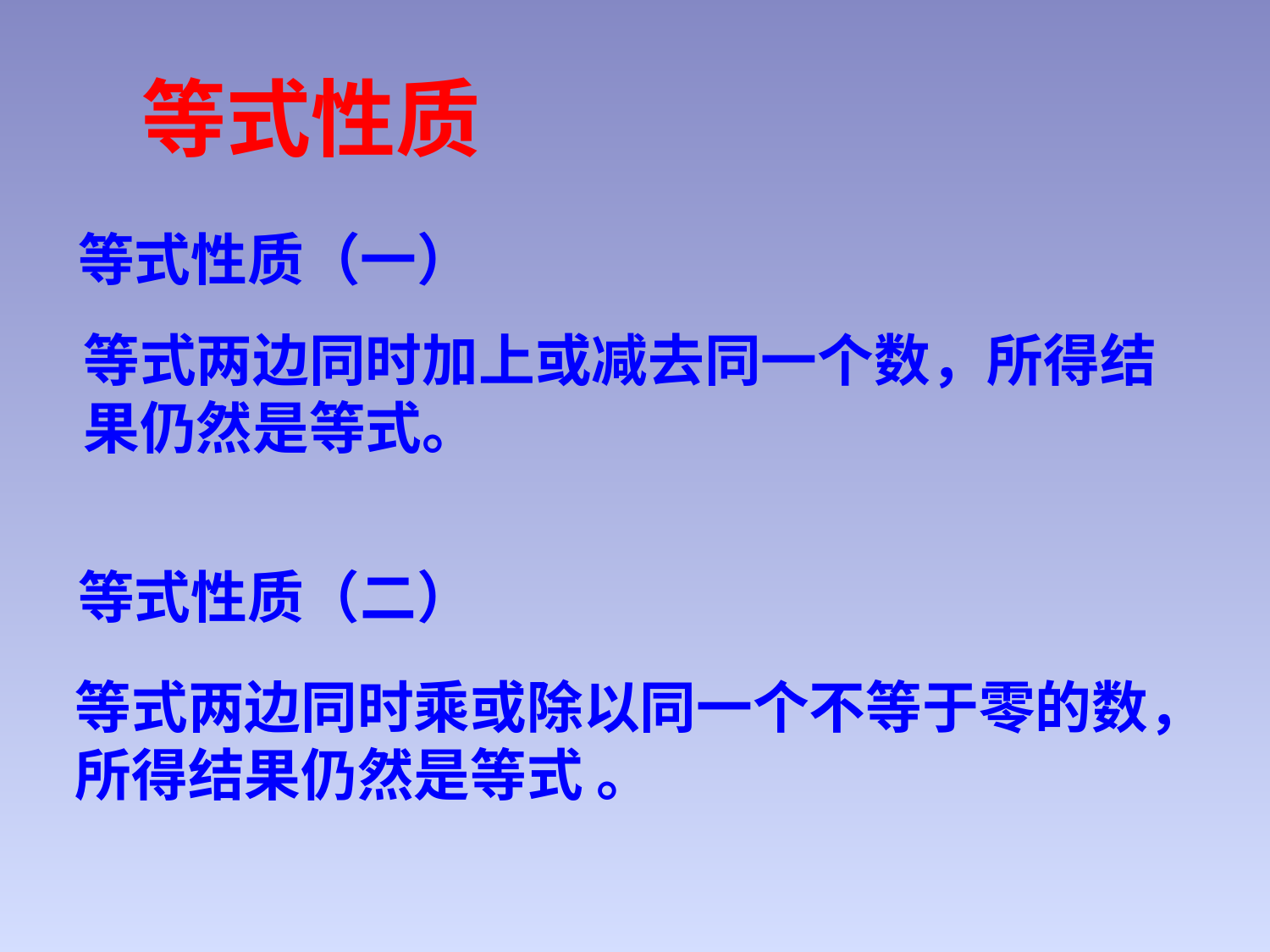

等式性质
等式性质（一）
等式两边同时加上或减去同一个数，所得结果仍然是等式。
等式性质（二）
等式两边同时乘或除以同一个不等于零的数，所得结果仍然是等式 。